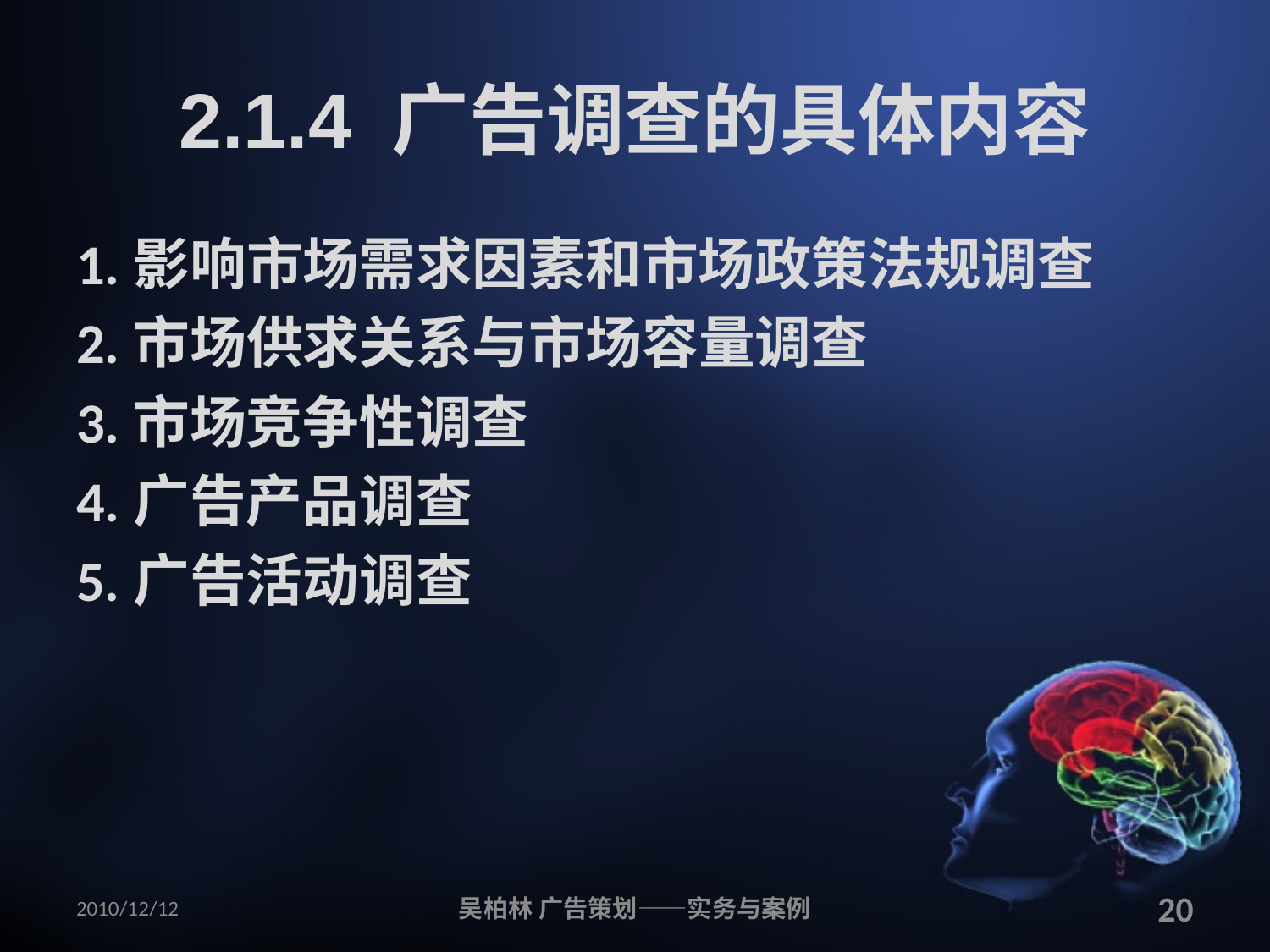

# 2.1.4 广告调查的具体内容
1.影响市场需求因素和市场政策法规调查
2.市场供求关系与市场容量调查
3.市场竞争性调查
4.广告产品调查
5.广告活动调查
2010/12/12
吴柏林 广告策划——实务与案例
20